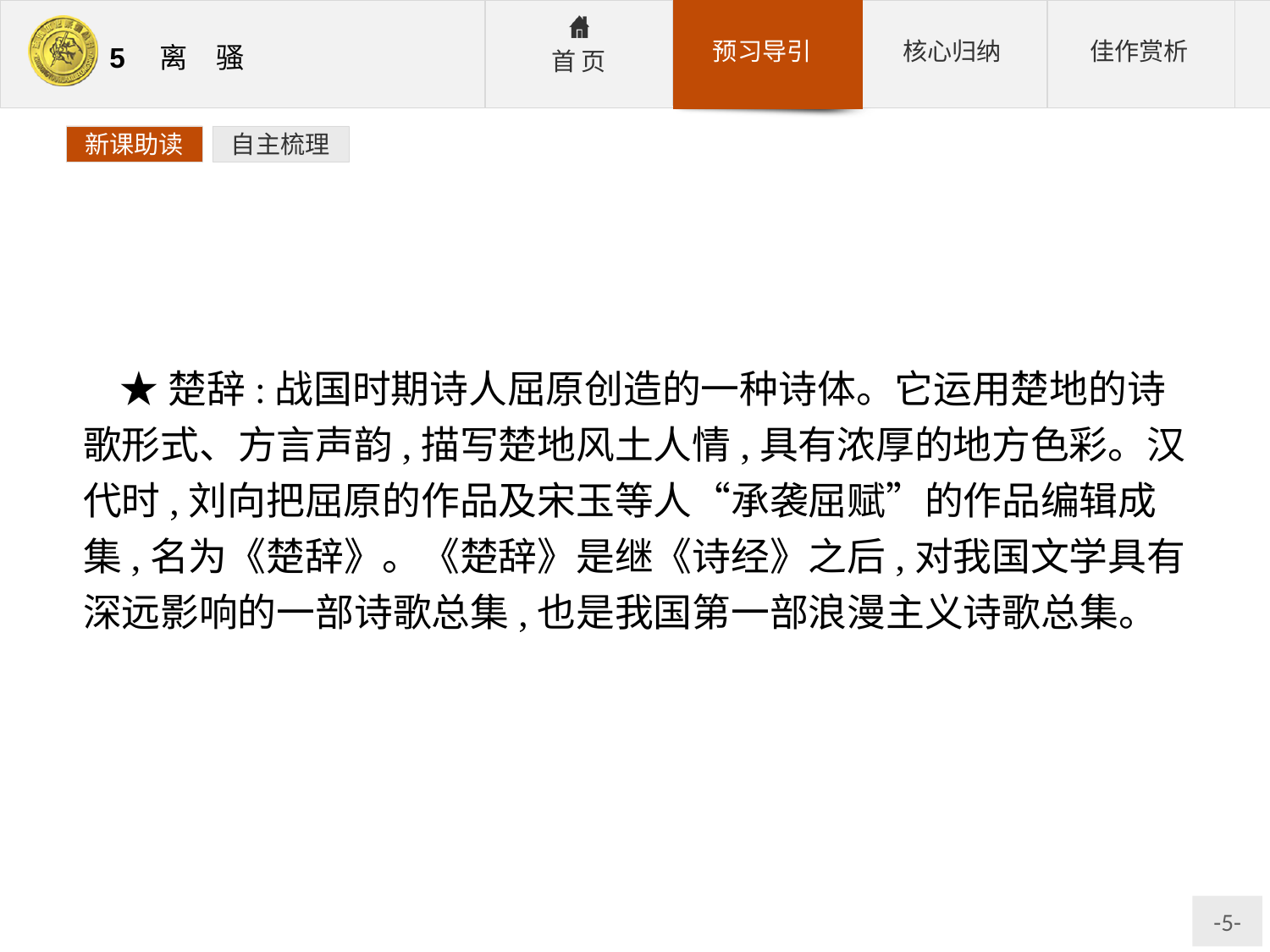

新课助读
自主梳理
★楚辞:战国时期诗人屈原创造的一种诗体。它运用楚地的诗歌形式、方言声韵,描写楚地风土人情,具有浓厚的地方色彩。汉代时,刘向把屈原的作品及宋玉等人“承袭屈赋”的作品编辑成集,名为《楚辞》。《楚辞》是继《诗经》之后,对我国文学具有深远影响的一部诗歌总集,也是我国第一部浪漫主义诗歌总集。